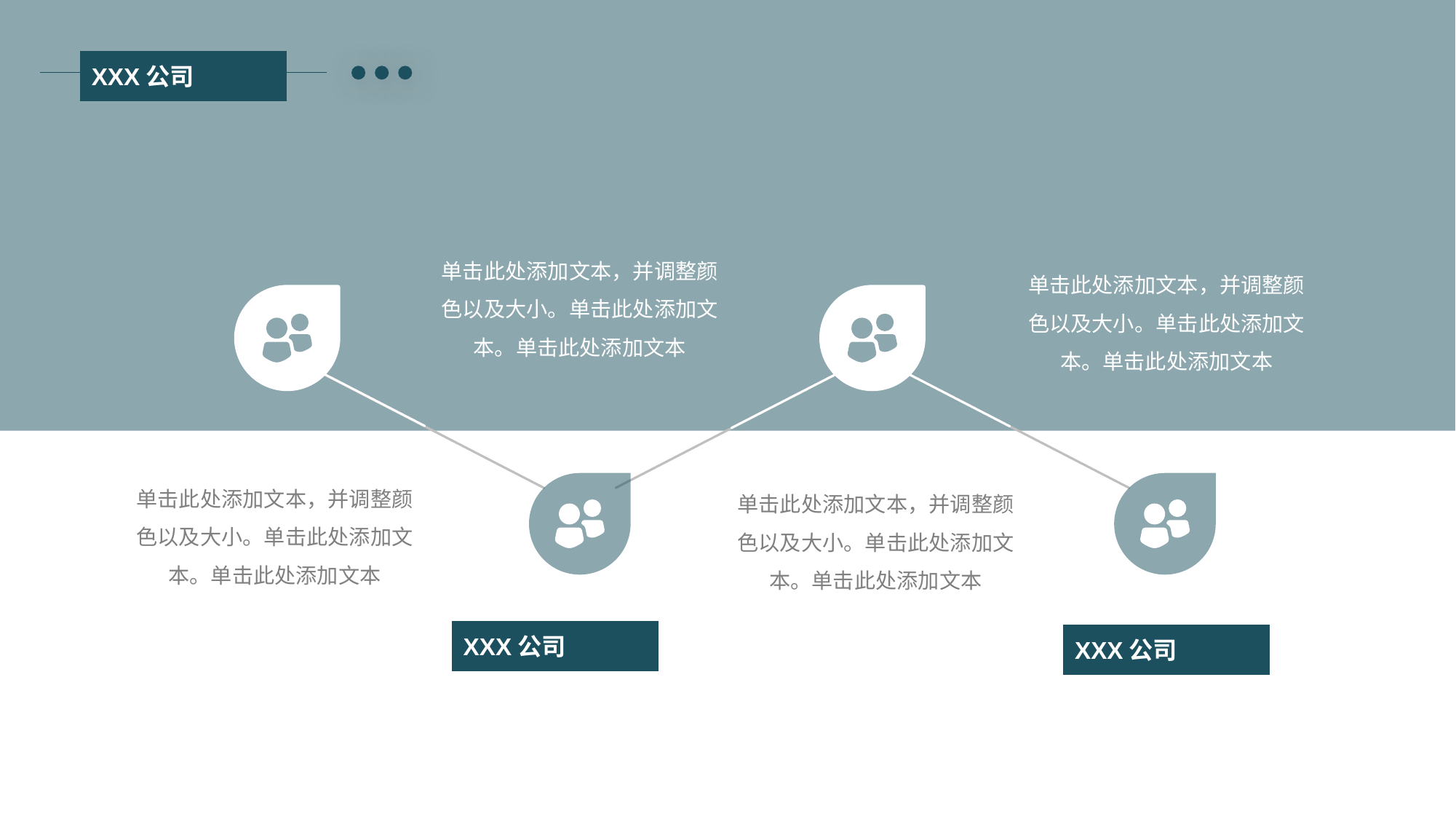

XXX公司

单击此处添加文本，并调整颜色以及大小。单击此处添加文本。单击此处添加文本
单击此处添加文本，并调整颜色以及大小。单击此处添加文本。单击此处添加文本

单击此处添加文本，并调整颜色以及大小。单击此处添加文本。单击此处添加文本

单击此处添加文本，并调整颜色以及大小。单击此处添加文本。单击此处添加文本

XXX公司
XXX公司